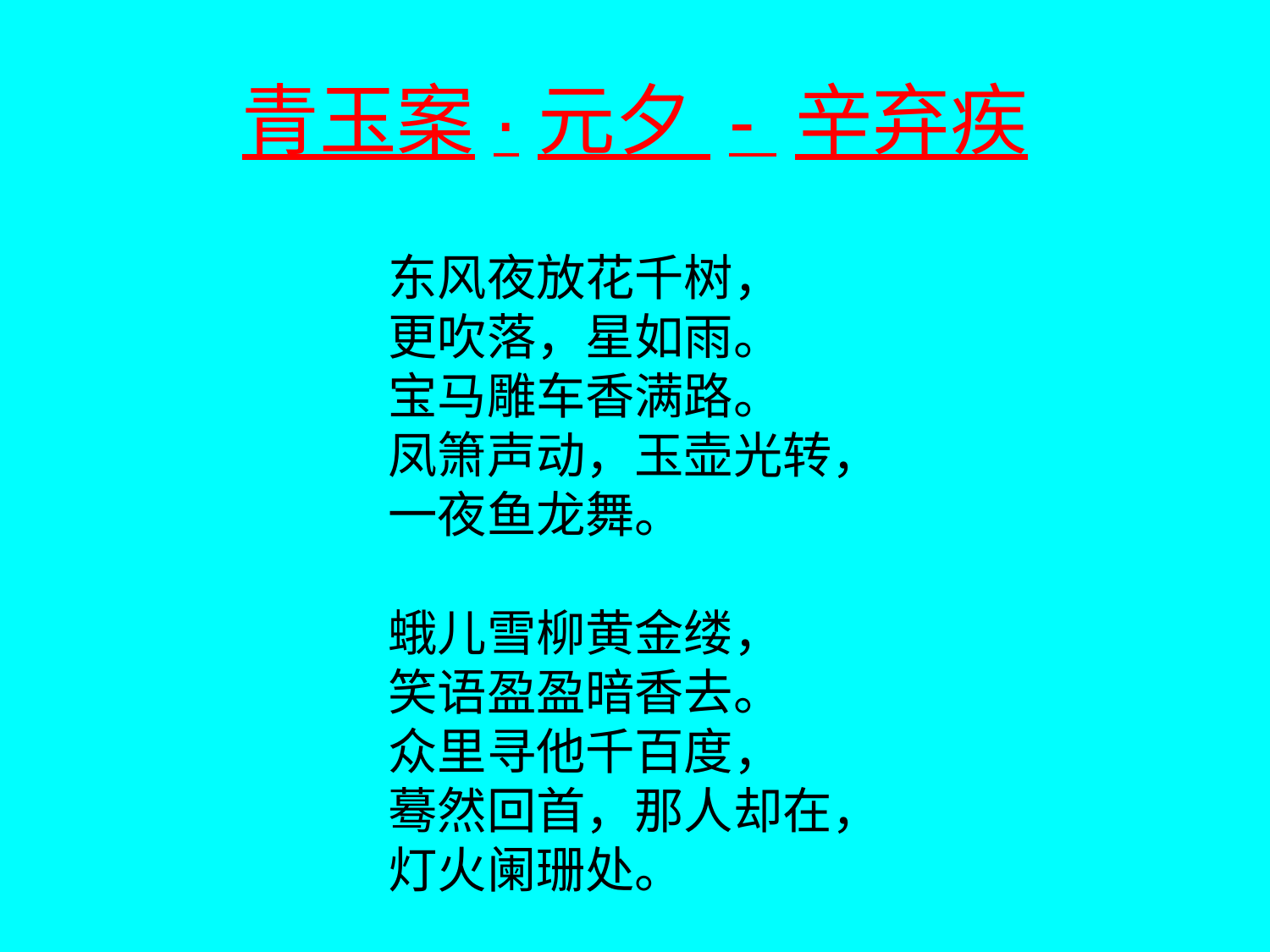

# 青玉案·元夕 - 辛弃疾
东风夜放花千树，
更吹落，星如雨。
宝马雕车香满路。
凤箫声动，玉壶光转，
一夜鱼龙舞。

蛾儿雪柳黄金缕，
笑语盈盈暗香去。
众里寻他千百度，
蓦然回首，那人却在，
灯火阑珊处。